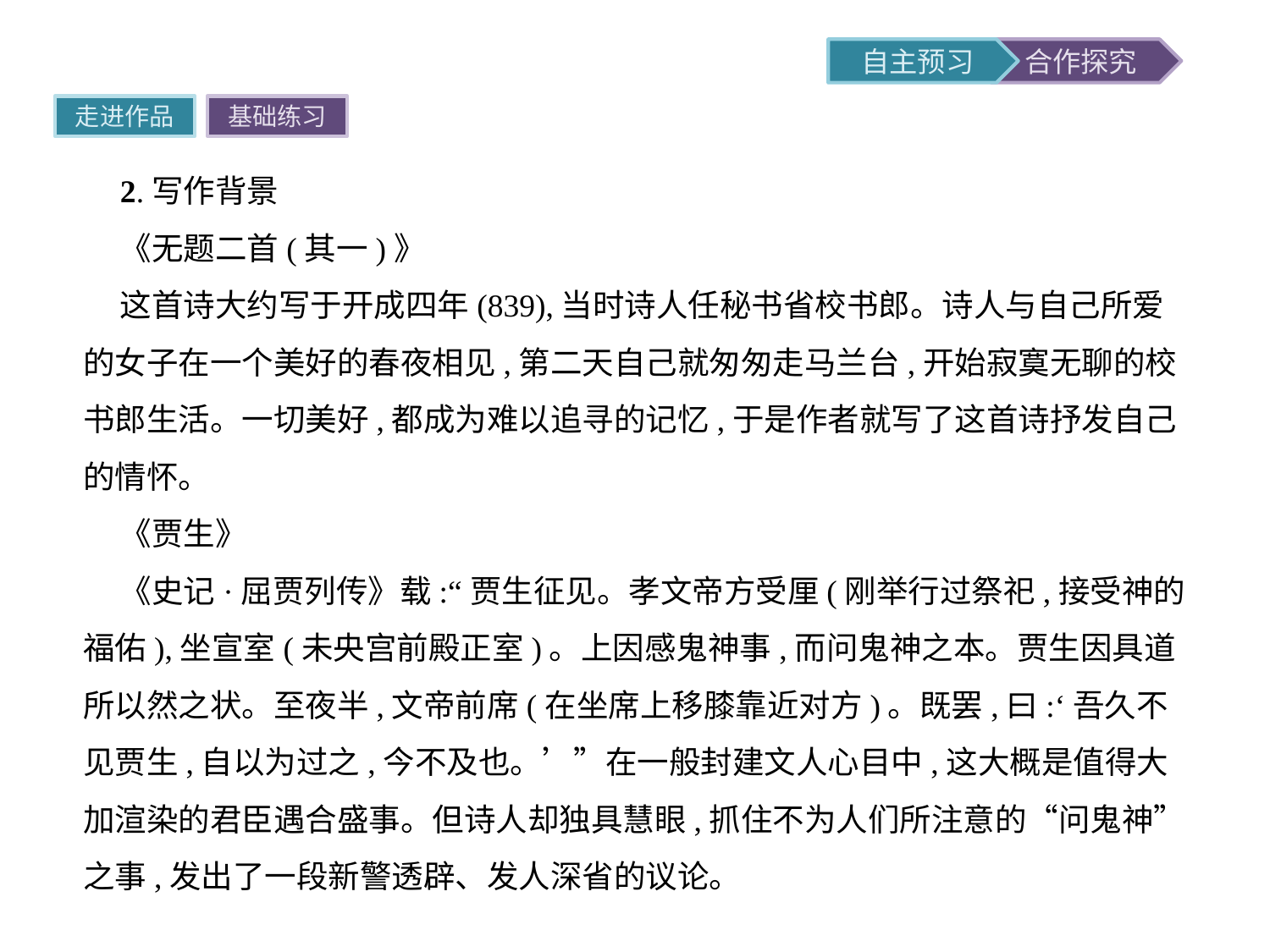

走进作品
基础练习
2.写作背景
《无题二首(其一)》
这首诗大约写于开成四年(839),当时诗人任秘书省校书郎。诗人与自己所爱的女子在一个美好的春夜相见,第二天自己就匆匆走马兰台,开始寂寞无聊的校书郎生活。一切美好,都成为难以追寻的记忆,于是作者就写了这首诗抒发自己的情怀。
《贾生》
《史记·屈贾列传》载:“贾生征见。孝文帝方受厘(刚举行过祭祀,接受神的福佑),坐宣室(未央宫前殿正室)。上因感鬼神事,而问鬼神之本。贾生因具道所以然之状。至夜半,文帝前席(在坐席上移膝靠近对方)。既罢,曰:‘吾久不见贾生,自以为过之,今不及也。’”在一般封建文人心目中,这大概是值得大加渲染的君臣遇合盛事。但诗人却独具慧眼,抓住不为人们所注意的“问鬼神”之事,发出了一段新警透辟、发人深省的议论。